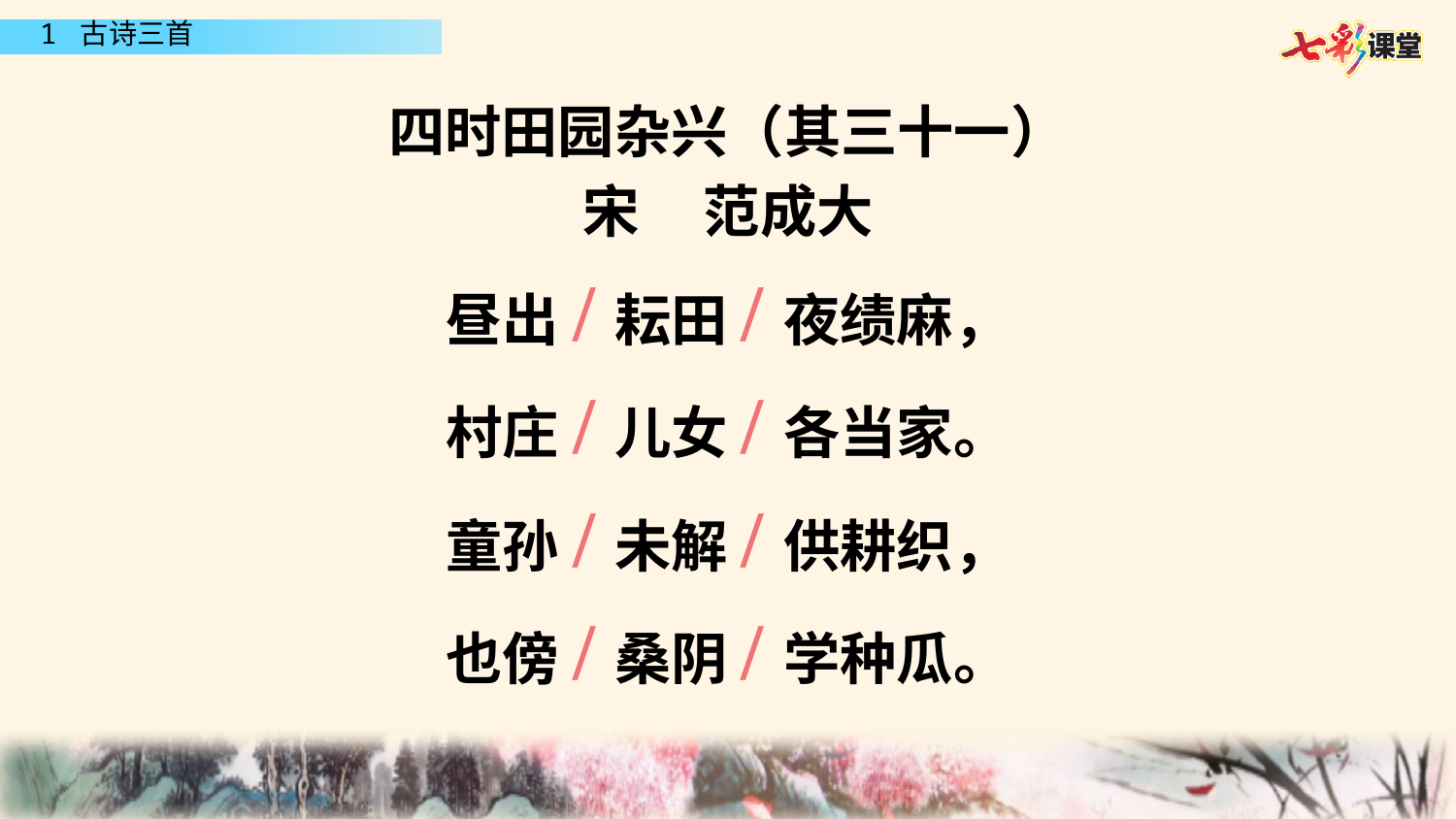

#
四时田园杂兴（其三十一）
宋     范成大
昼出/耘田/夜绩麻，
村庄/儿女/各当家。
童孙/未解/供耕织，
也傍/桑阴/学种瓜。